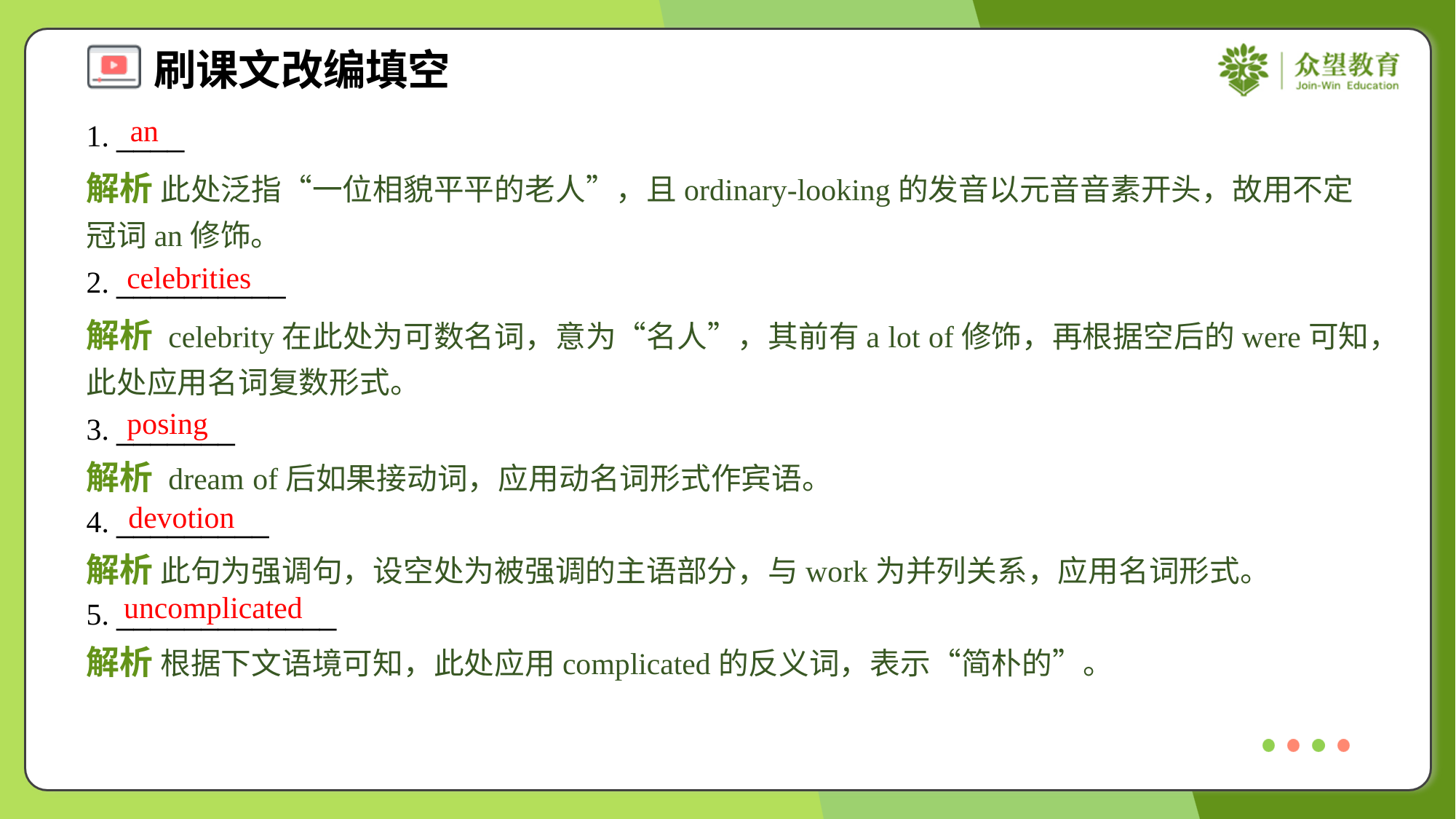

an
1. ____
解析 此处泛指“一位相貌平平的老人”，且ordinary-looking的发音以元音音素开头，故用不定冠词an修饰。
celebrities
2. __________
解析 celebrity在此处为可数名词，意为“名人”，其前有a lot of修饰，再根据空后的were可知，此处应用名词复数形式。
posing
3. _______
解析 dream of后如果接动词，应用动名词形式作宾语。
devotion
4. _________
解析 此句为强调句，设空处为被强调的主语部分，与work为并列关系，应用名词形式。
uncomplicated
5. _____________
解析 根据下文语境可知，此处应用complicated的反义词，表示“简朴的”。